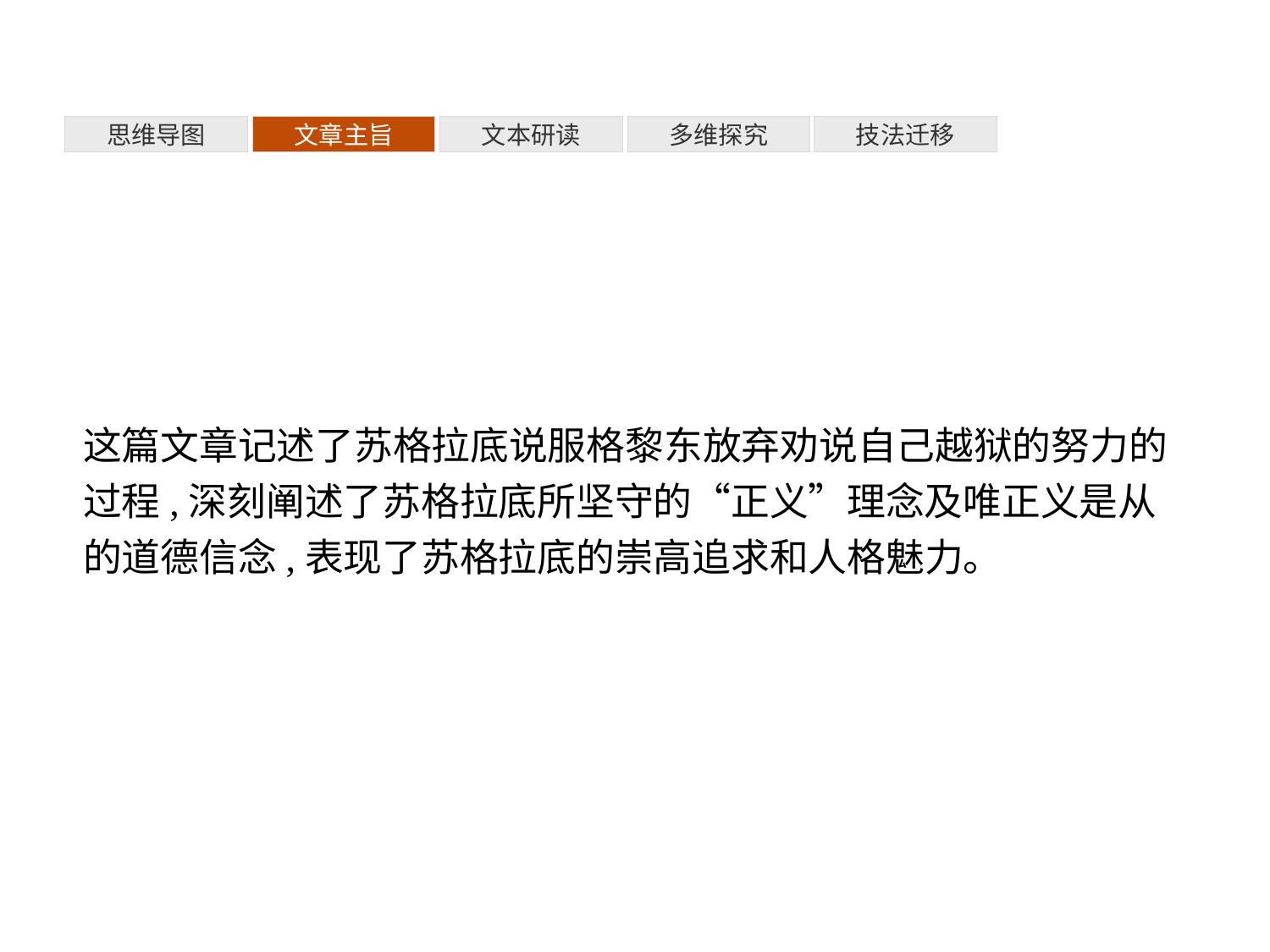

多维探究
思维导图
文章主旨
文本研读
技法迁移
这篇文章记述了苏格拉底说服格黎东放弃劝说自己越狱的努力的过程,深刻阐述了苏格拉底所坚守的“正义”理念及唯正义是从的道德信念,表现了苏格拉底的崇高追求和人格魅力。